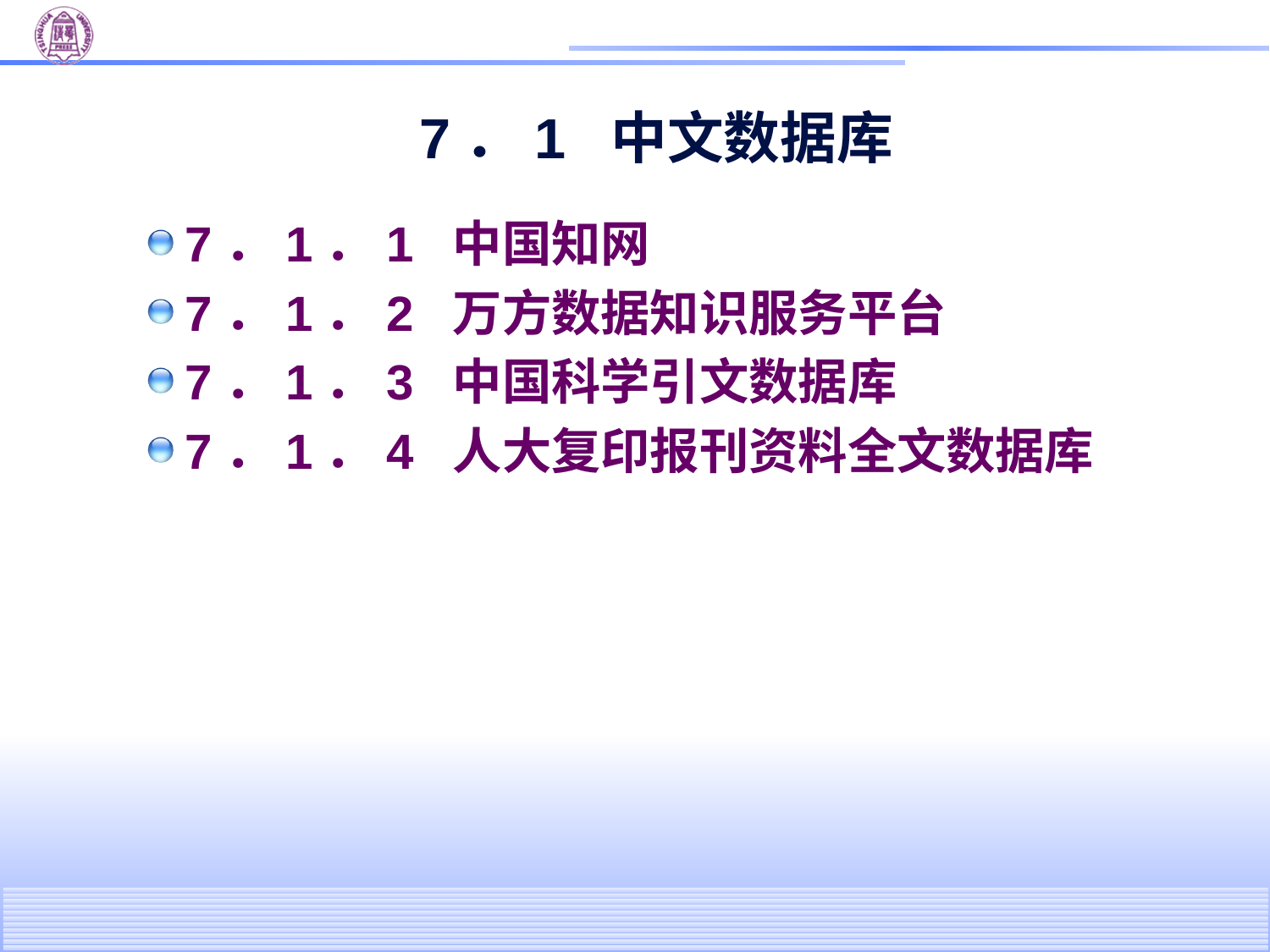

# 7．1  中文数据库
7．1．1  中国知网
7．1．2  万方数据知识服务平台
7．1．3  中国科学引文数据库
7．1．4  人大复印报刊资料全文数据库